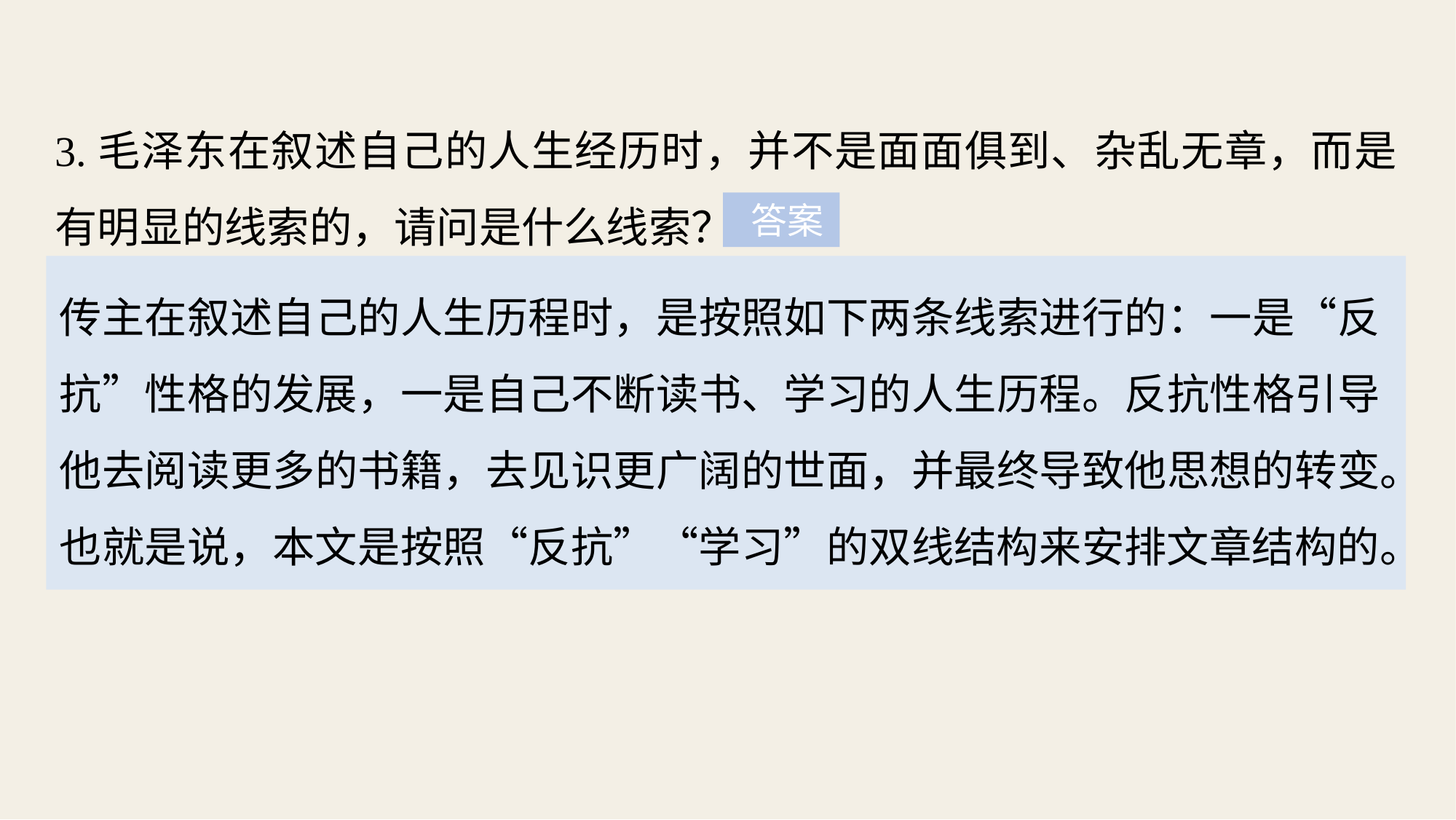

3.毛泽东在叙述自己的人生经历时，并不是面面俱到、杂乱无章，而是有明显的线索的，请问是什么线索？
 答案

传主在叙述自己的人生历程时，是按照如下两条线索进行的：一是“反抗”性格的发展，一是自己不断读书、学习的人生历程。反抗性格引导他去阅读更多的书籍，去见识更广阔的世面，并最终导致他思想的转变。也就是说，本文是按照“反抗”“学习”的双线结构来安排文章结构的。